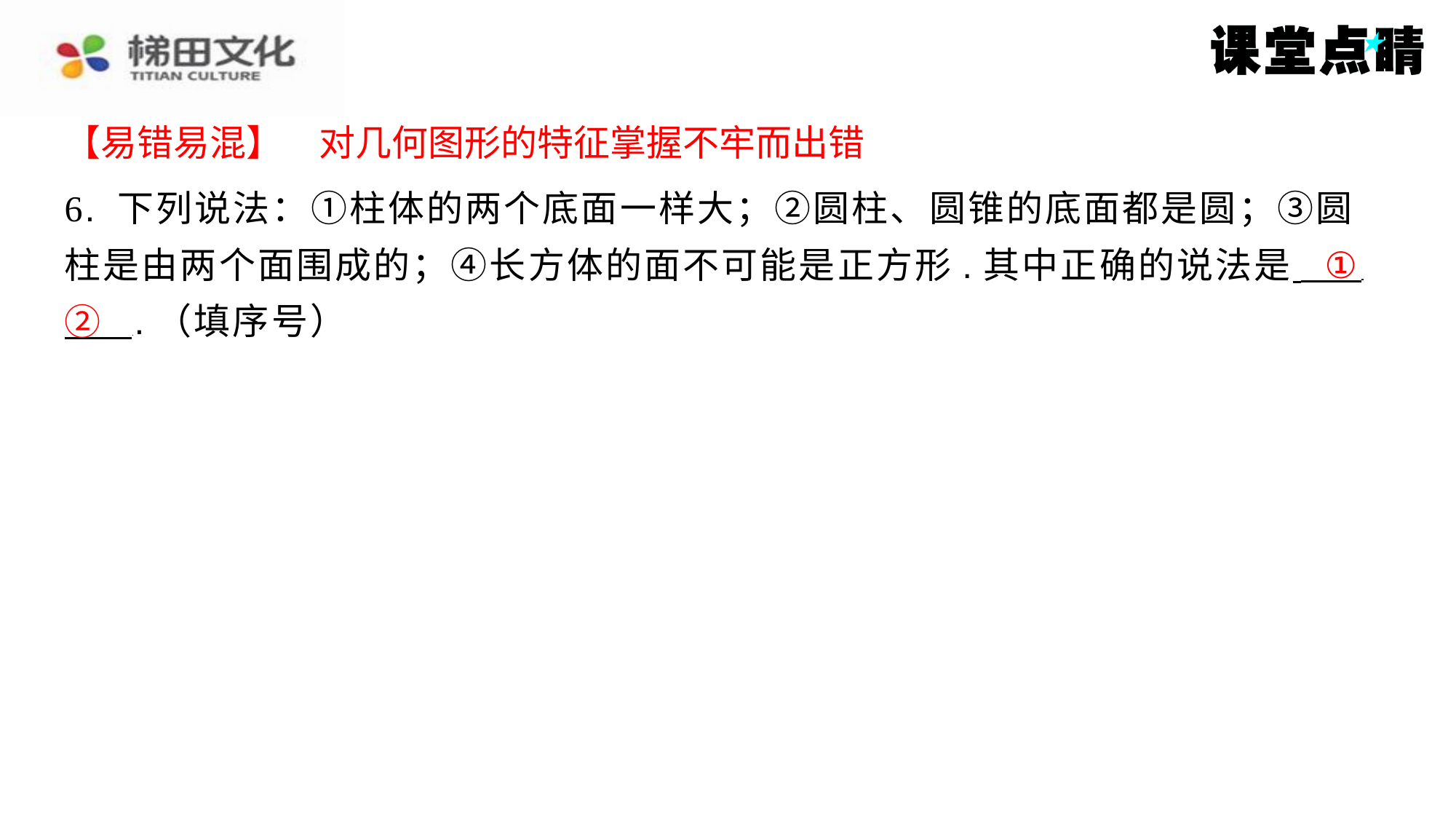

【易错易混】　对几何图形的特征掌握不牢而出错
【易错易混】　对几何图形的特征掌握不牢而出错
6. 下列说法：①柱体的两个底面一样大；②圆柱、圆锥的底面都是圆；③圆
柱是由两个面围成的；④长方体的面不可能是正方形.其中正确的说法是           ⁠
           .（填序号）
①
②